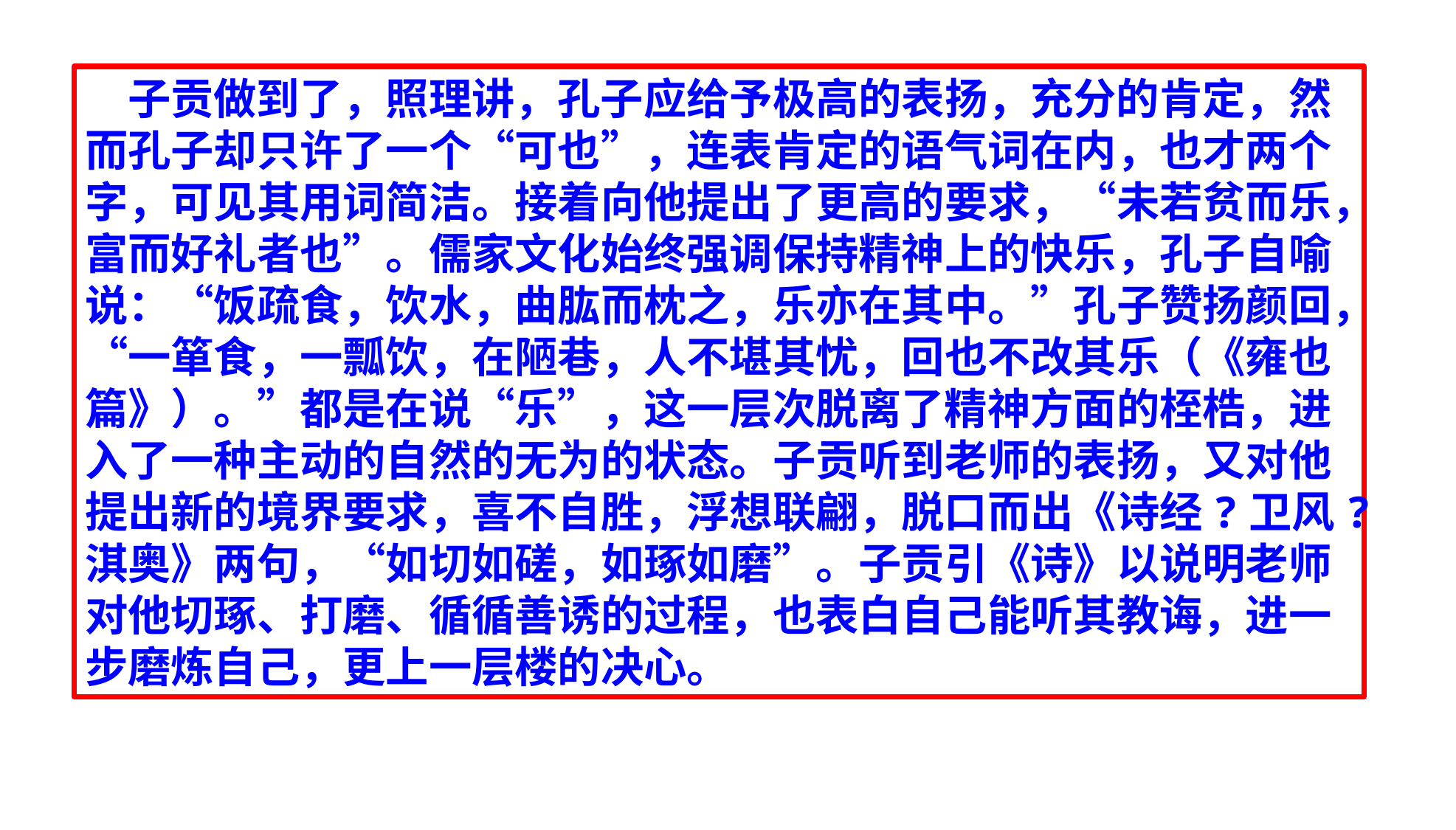

子贡做到了，照理讲，孔子应给予极高的表扬，充分的肯定，然而孔子却只许了一个“可也”，连表肯定的语气词在内，也才两个字，可见其用词简洁。接着向他提出了更高的要求，“未若贫而乐，富而好礼者也”。儒家文化始终强调保持精神上的快乐，孔子自喻说：“饭疏食，饮水，曲肱而枕之，乐亦在其中。”孔子赞扬颜回，“一箪食，一瓢饮，在陋巷，人不堪其忧，回也不改其乐（《雍也篇》）。”都是在说“乐”，这一层次脱离了精神方面的桎梏，进入了一种主动的自然的无为的状态。子贡听到老师的表扬，又对他提出新的境界要求，喜不自胜，浮想联翩，脱口而出《诗经?卫风?淇奥》两句，“如切如磋，如琢如磨”。子贡引《诗》以说明老师对他切琢、打磨、循循善诱的过程，也表白自己能听其教诲，进一步磨炼自己，更上一层楼的决心。